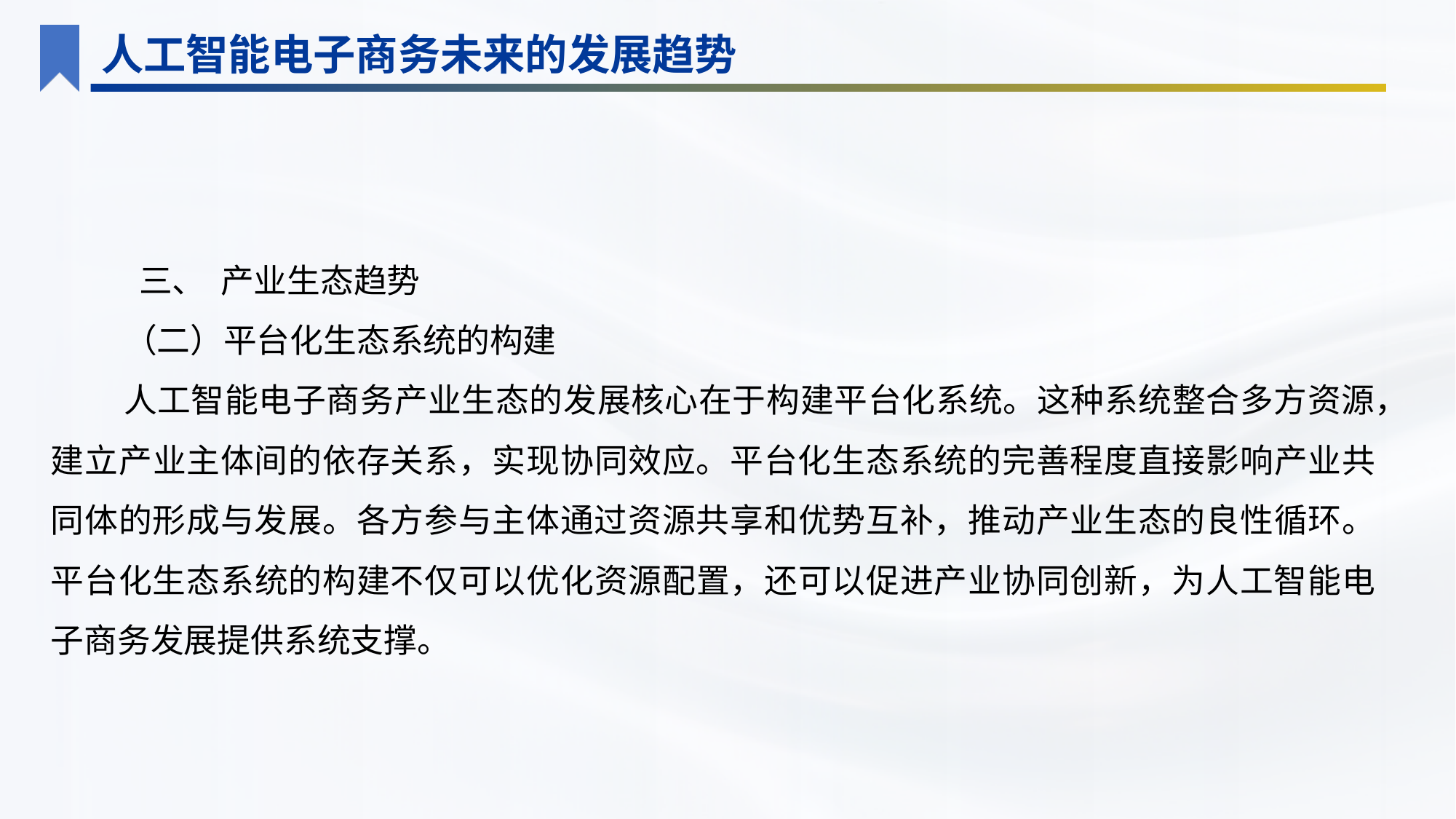

人工智能电子商务未来的发展趋势
 三、  产业生态趋势
（二）平台化生态系统的构建
人工智能电子商务产业生态的发展核心在于构建平台化系统。这种系统整合多方资源，建立产业主体间的依存关系，实现协同效应。平台化生态系统的完善程度直接影响产业共同体的形成与发展。各方参与主体通过资源共享和优势互补，推动产业生态的良性循环。平台化生态系统的构建不仅可以优化资源配置，还可以促进产业协同创新，为人工智能电子商务发展提供系统支撑。